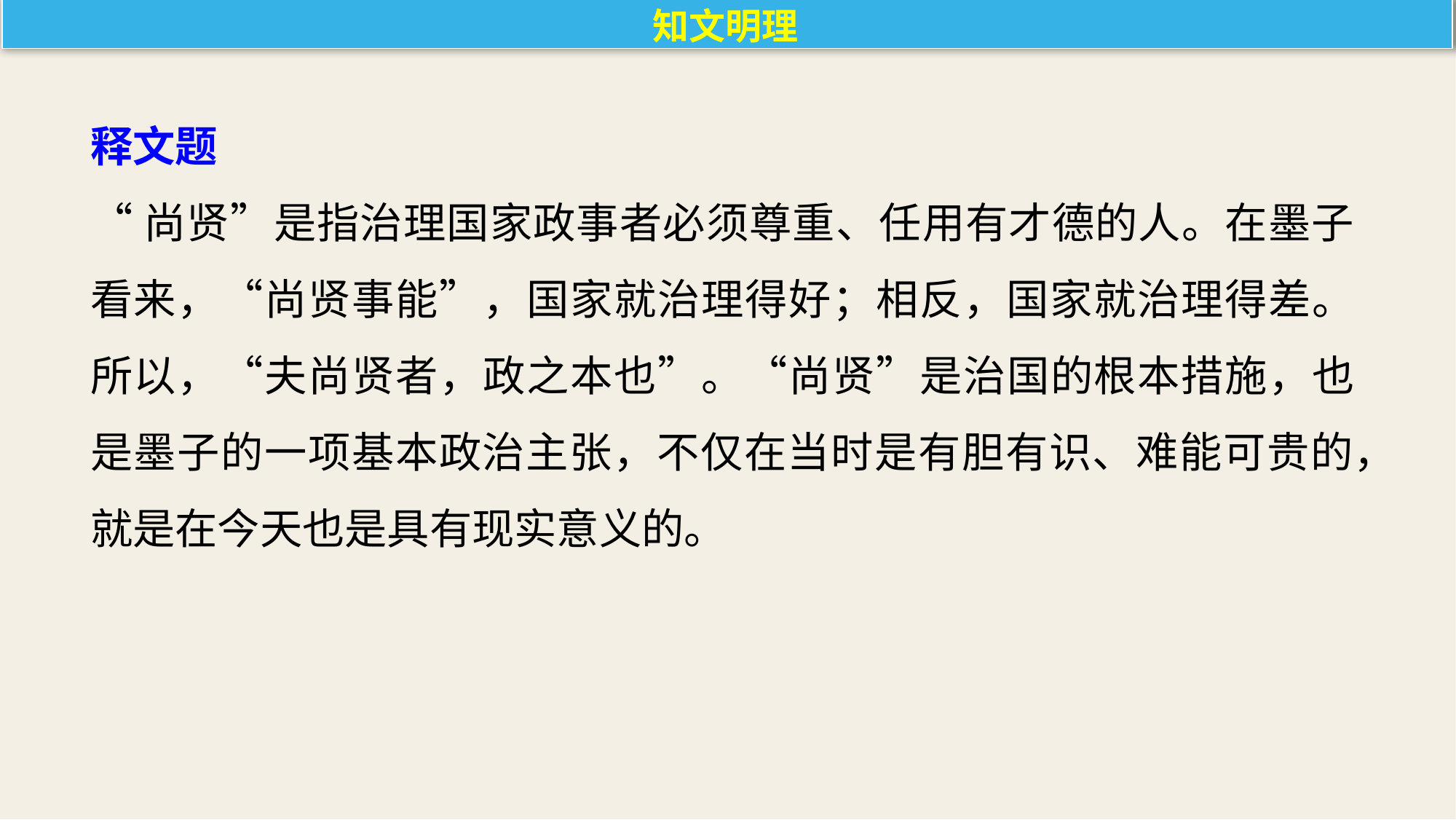

知文明理
释文题
“尚贤”是指治理国家政事者必须尊重、任用有才德的人。在墨子看来，“尚贤事能”，国家就治理得好；相反，国家就治理得差。所以，“夫尚贤者，政之本也”。“尚贤”是治国的根本措施，也是墨子的一项基本政治主张，不仅在当时是有胆有识、难能可贵的，就是在今天也是具有现实意义的。